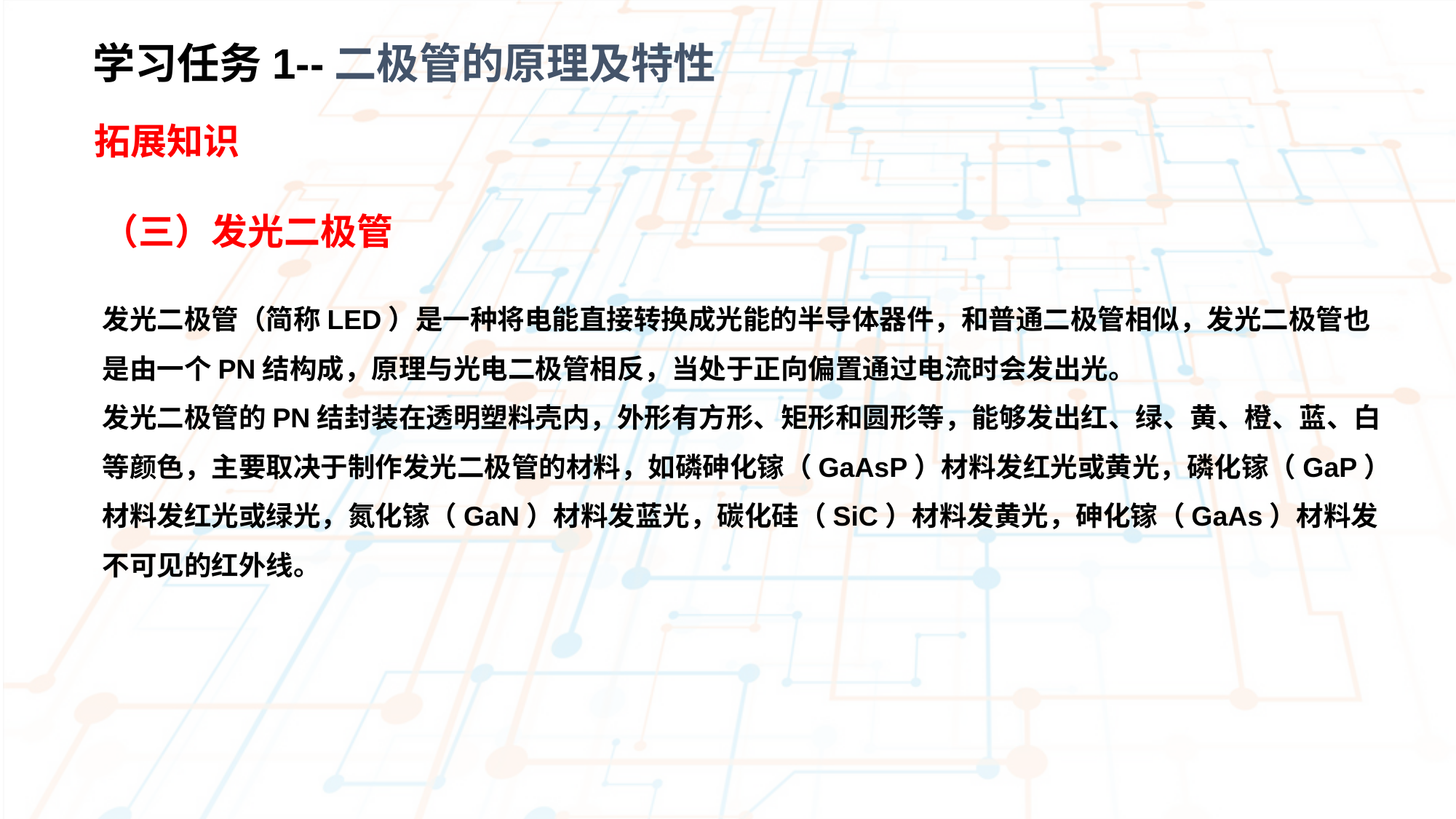

学习任务1--二极管的原理及特性
拓展知识

（三）发光二极管
发光二极管（简称LED）是一种将电能直接转换成光能的半导体器件，和普通二极管相似，发光二极管也是由一个PN结构成，原理与光电二极管相反，当处于正向偏置通过电流时会发出光。
发光二极管的PN结封装在透明塑料壳内，外形有方形、矩形和圆形等，能够发出红、绿、黄、橙、蓝、白等颜色，主要取决于制作发光二极管的材料，如磷砷化镓（GaAsP）材料发红光或黄光，磷化镓（GaP）材料发红光或绿光，氮化镓（GaN）材料发蓝光，碳化硅（SiC）材料发黄光，砷化镓（GaAs）材料发不可见的红外线。